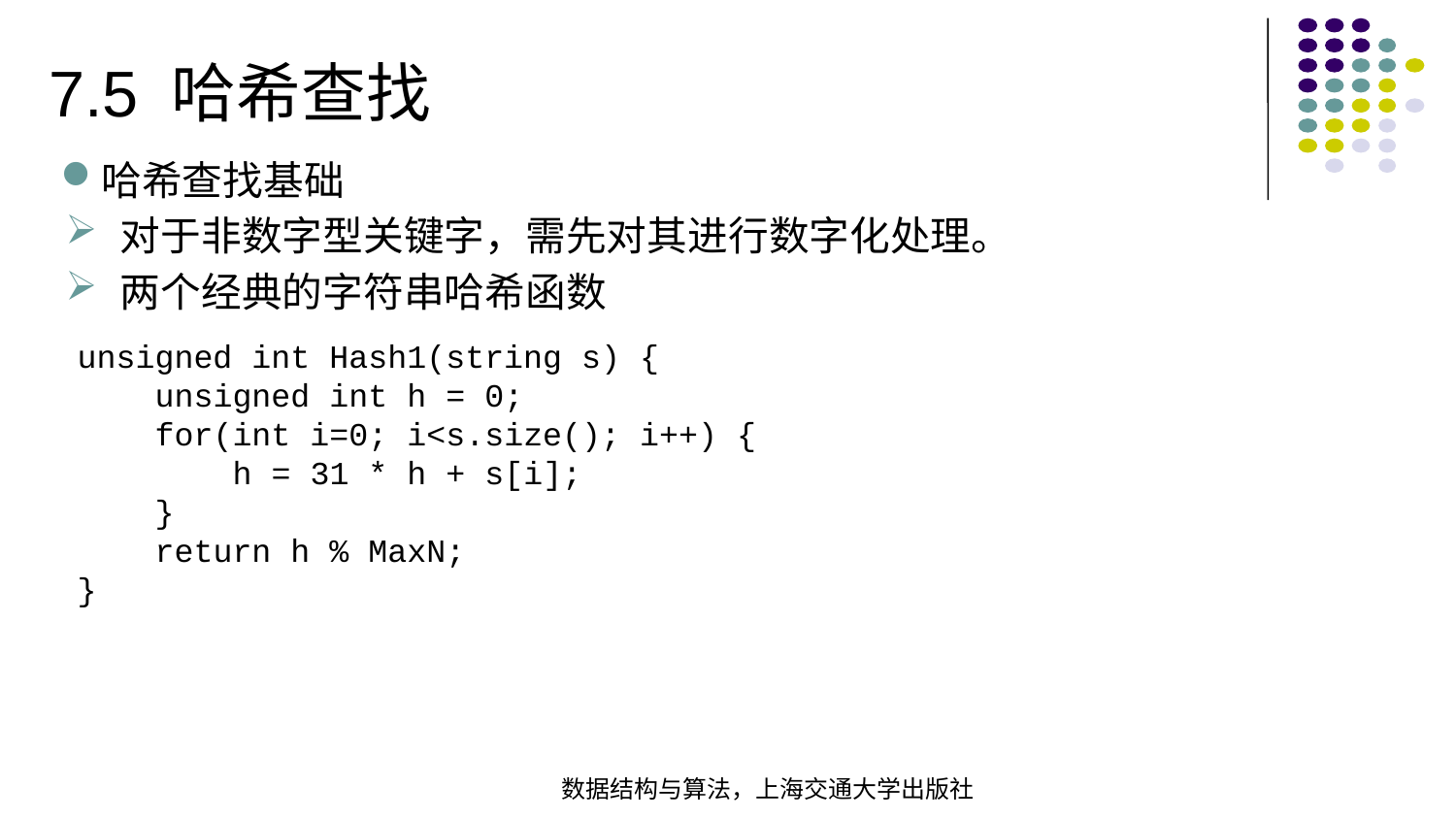

7.5 哈希查找
哈希查找基础
对于非数字型关键字，需先对其进行数字化处理。
两个经典的字符串哈希函数
unsigned int Hash1(string s) {    unsigned int h = 0;    for(int i=0; i<s.size(); i++) {        h = 31 * h + s[i];    }    return h % MaxN;
}